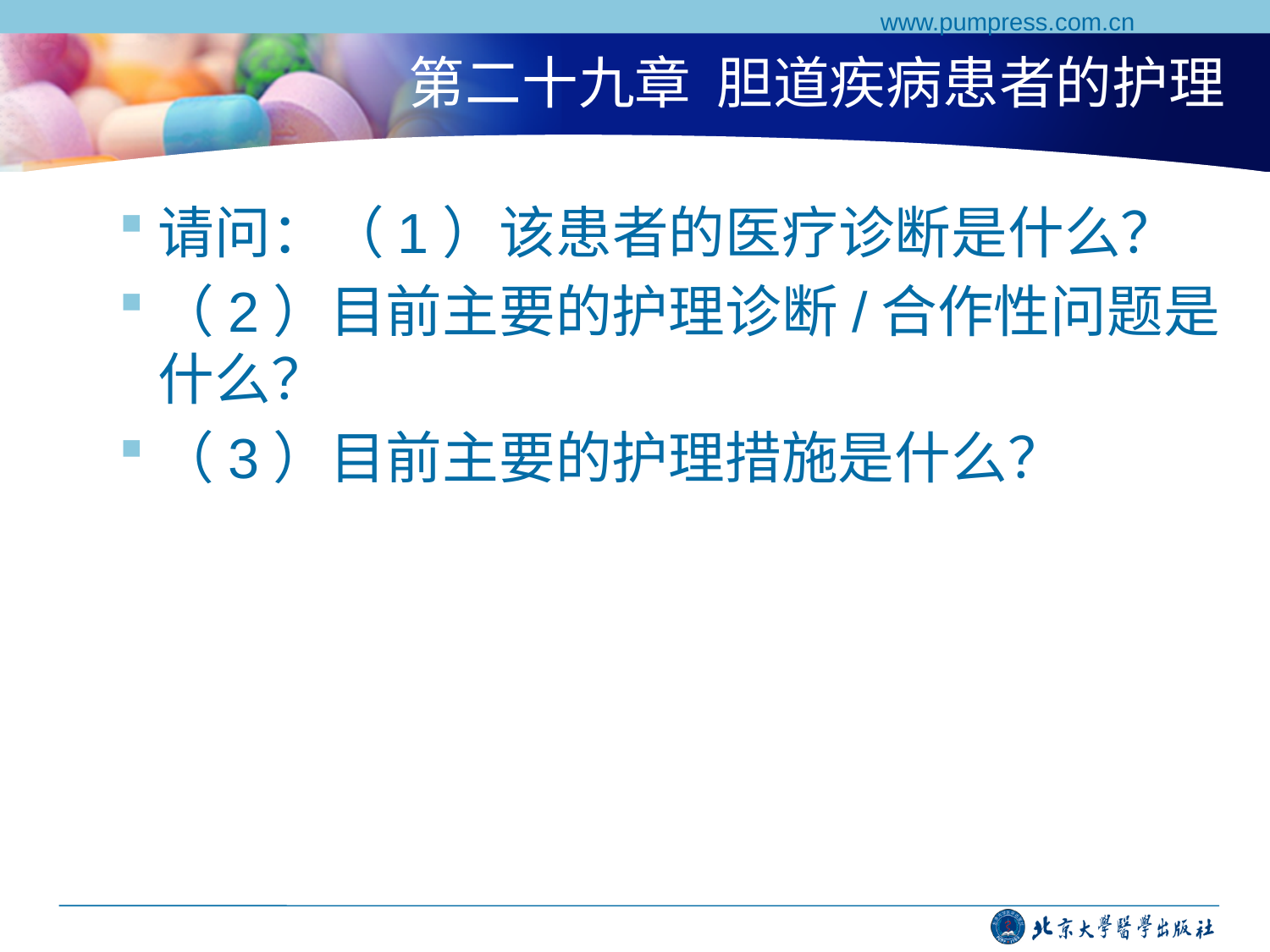

www.pumpress.com.cn
# 第二十九章  胆道疾病患者的护理
请问：（1）该患者的医疗诊断是什么？
（2）目前主要的护理诊断/合作性问题是什么？
（3）目前主要的护理措施是什么？